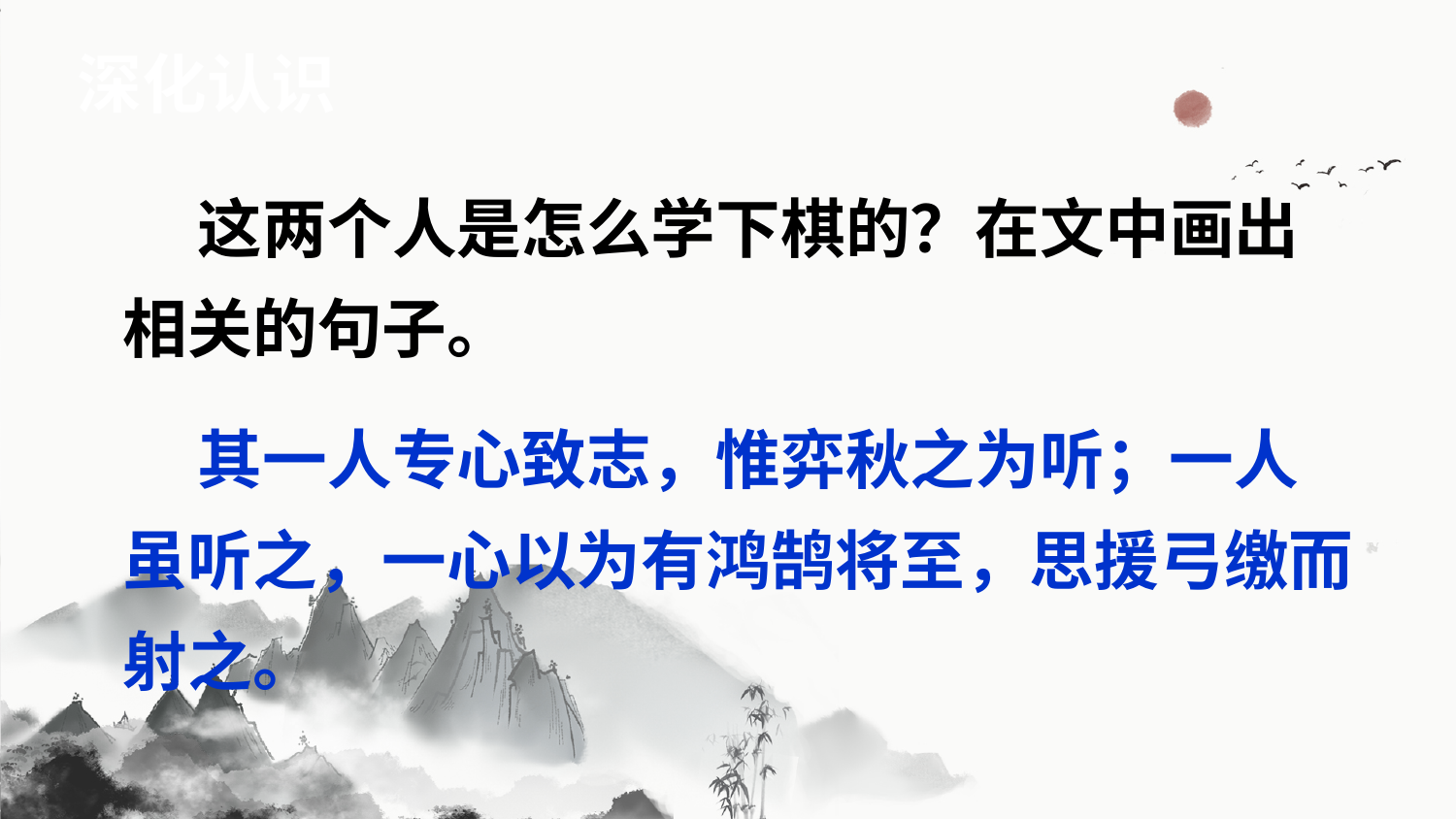

深化认识
    这两个人是怎么学下棋的？在文中画出相关的句子。
    其一人专心致志，惟弈秋之为听；一人虽听之，一心以为有鸿鹄将至，思援弓缴而射之。